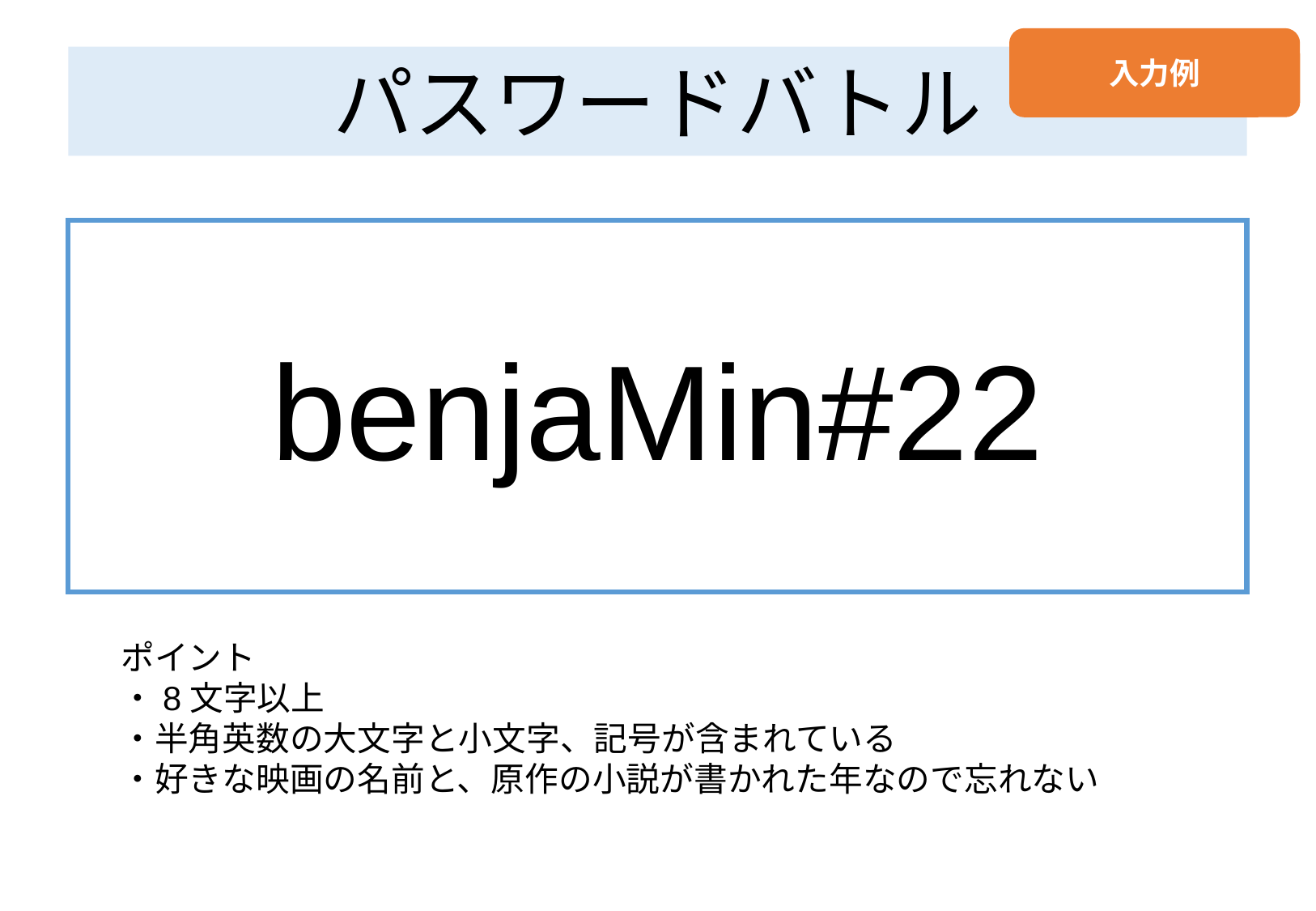

入力例
パスワードバトル
benjaMin#22
ポイント
・8文字以上
・半角英数の大文字と小文字、記号が含まれている
・好きな映画の名前と、原作の小説が書かれた年なので忘れない